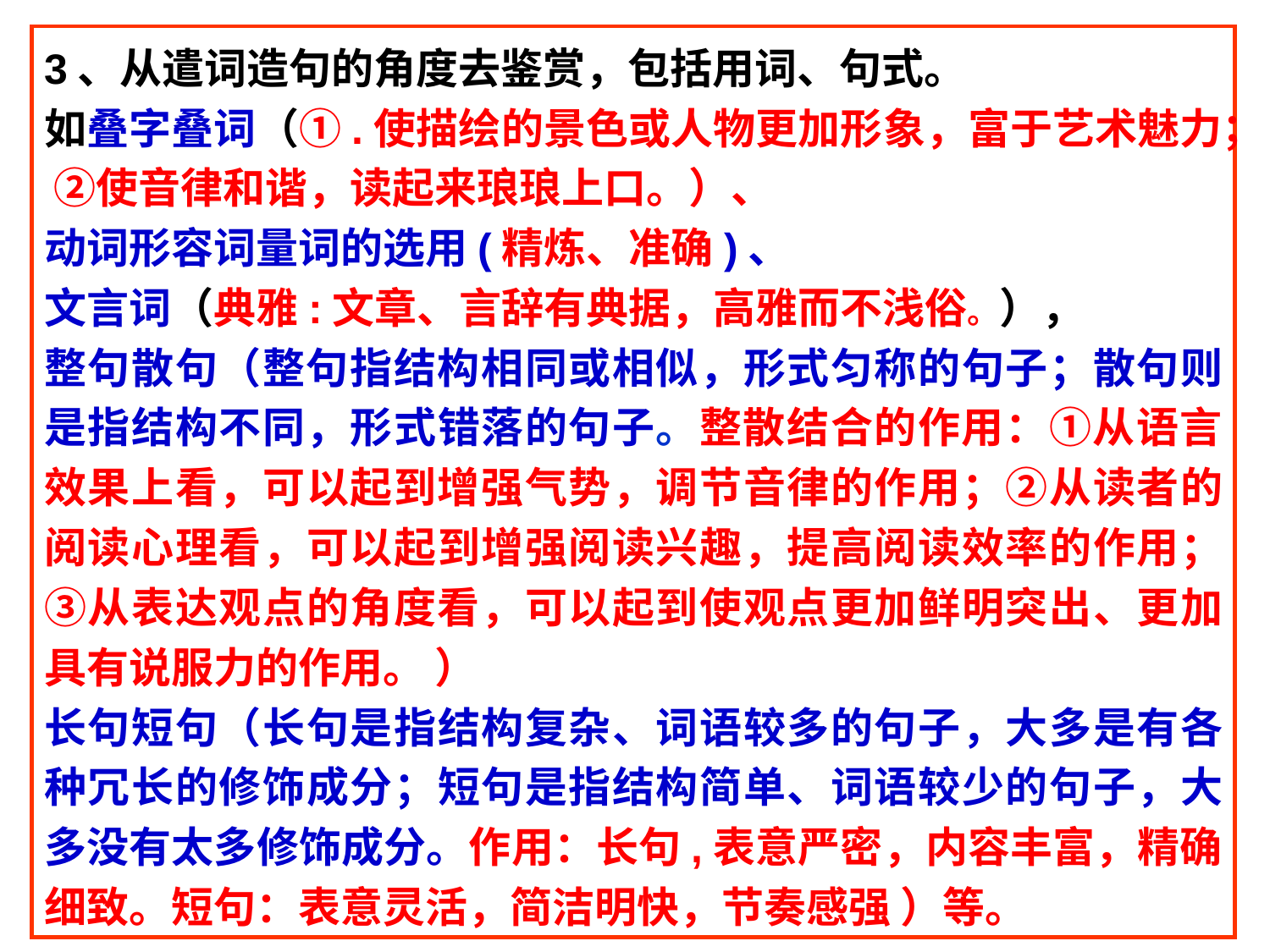

3、从遣词造句的角度去鉴赏，包括用词、句式。
如叠字叠词（①.使描绘的景色或人物更加形象，富于艺术魅力； ②使音律和谐，读起来琅琅上口。）、
动词形容词量词的选用(精炼、准确)、
文言词（典雅:文章、言辞有典据，高雅而不浅俗。），
整句散句（整句指结构相同或相似，形式匀称的句子；散句则是指结构不同，形式错落的句子。整散结合的作用：①从语言效果上看，可以起到增强气势，调节音律的作用；②从读者的阅读心理看，可以起到增强阅读兴趣，提高阅读效率的作用；③从表达观点的角度看，可以起到使观点更加鲜明突出、更加具有说服力的作用。 ）
长句短句（长句是指结构复杂、词语较多的句子，大多是有各种冗长的修饰成分；短句是指结构简单、词语较少的句子，大多没有太多修饰成分。作用：长句,表意严密，内容丰富，精确细致。短句：表意灵活，简洁明快，节奏感强 ）等。